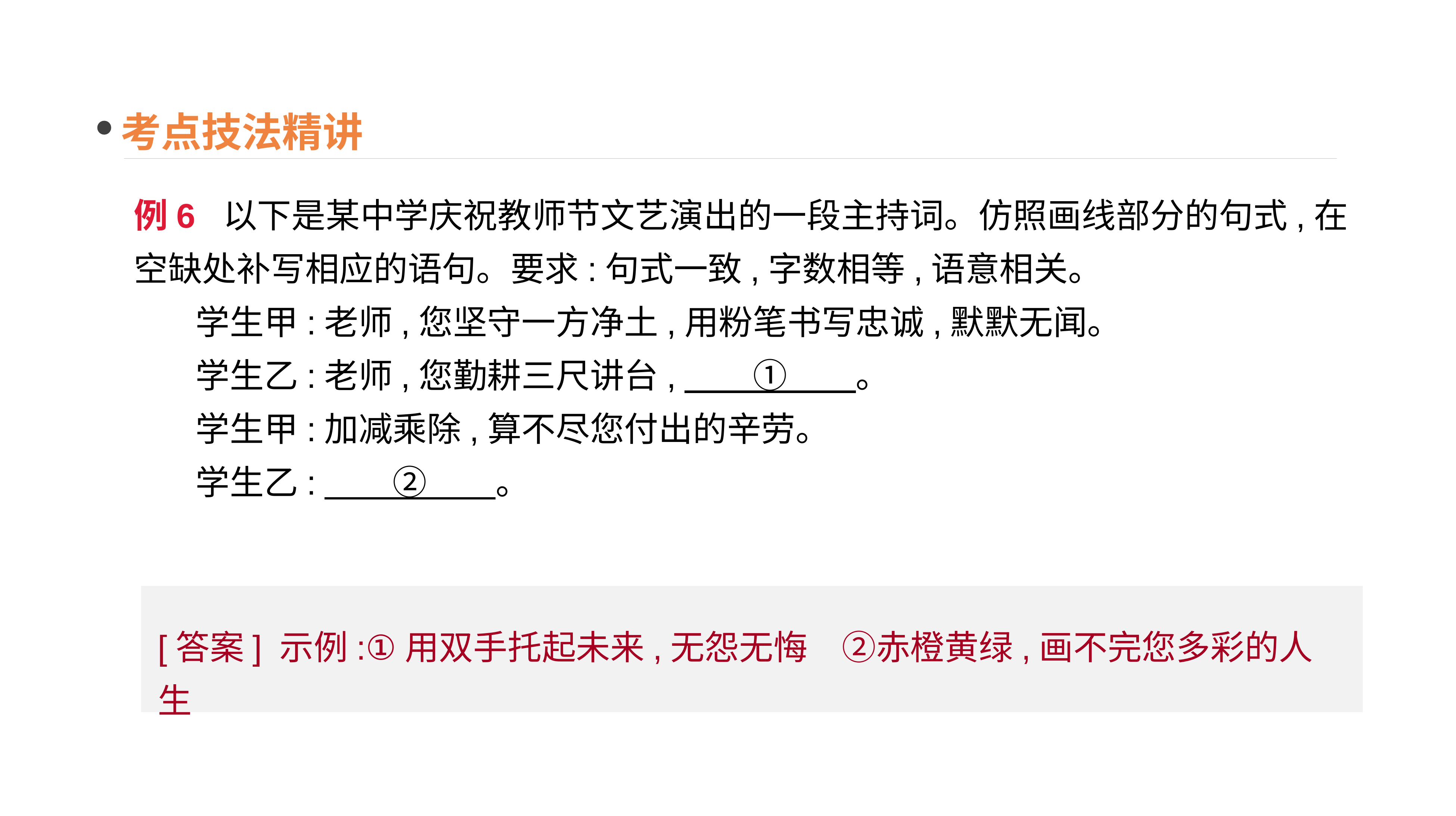

考点技法精讲

例6  以下是某中学庆祝教师节文艺演出的一段主持词。仿照画线部分的句式,在空缺处补写相应的语句。要求:句式一致,字数相等,语意相关。
       学生甲:老师,您坚守一方净土,用粉笔书写忠诚,默默无闻。
       学生乙:老师,您勤耕三尺讲台,　　①　　。
       学生甲:加减乘除,算不尽您付出的辛劳。
       学生乙:　　②　　。

[答案] 示例:①用双手托起未来,无怨无悔　②赤橙黄绿,画不完您多彩的人生